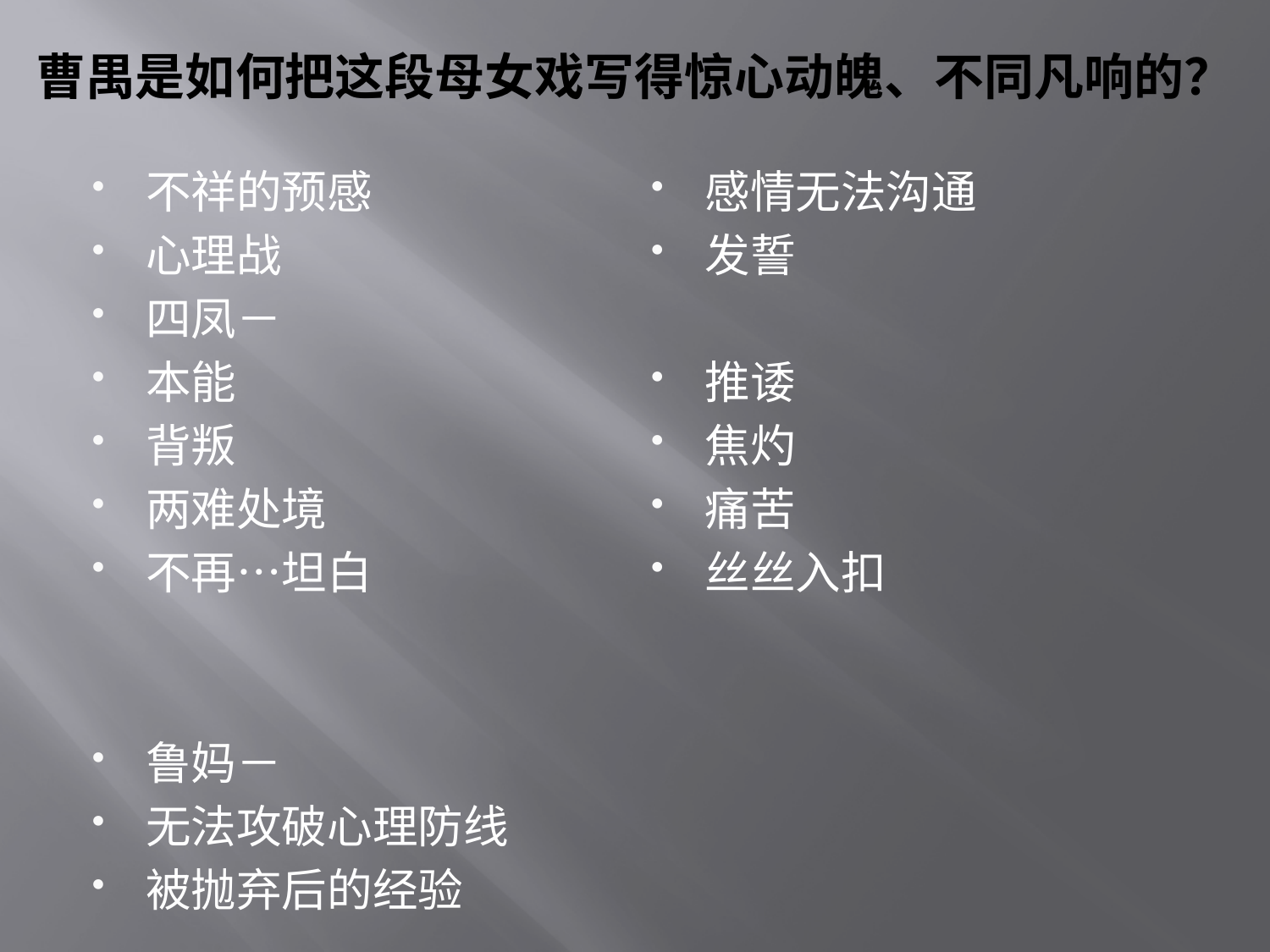

# 曹禺是如何把这段母女戏写得惊心动魄、不同凡响的？
不祥的预感
心理战
四凤－
本能
背叛
两难处境
不再…坦白

鲁妈－
无法攻破心理防线
被抛弃后的经验
感情无法沟通
发誓

推诿
焦灼
痛苦
丝丝入扣